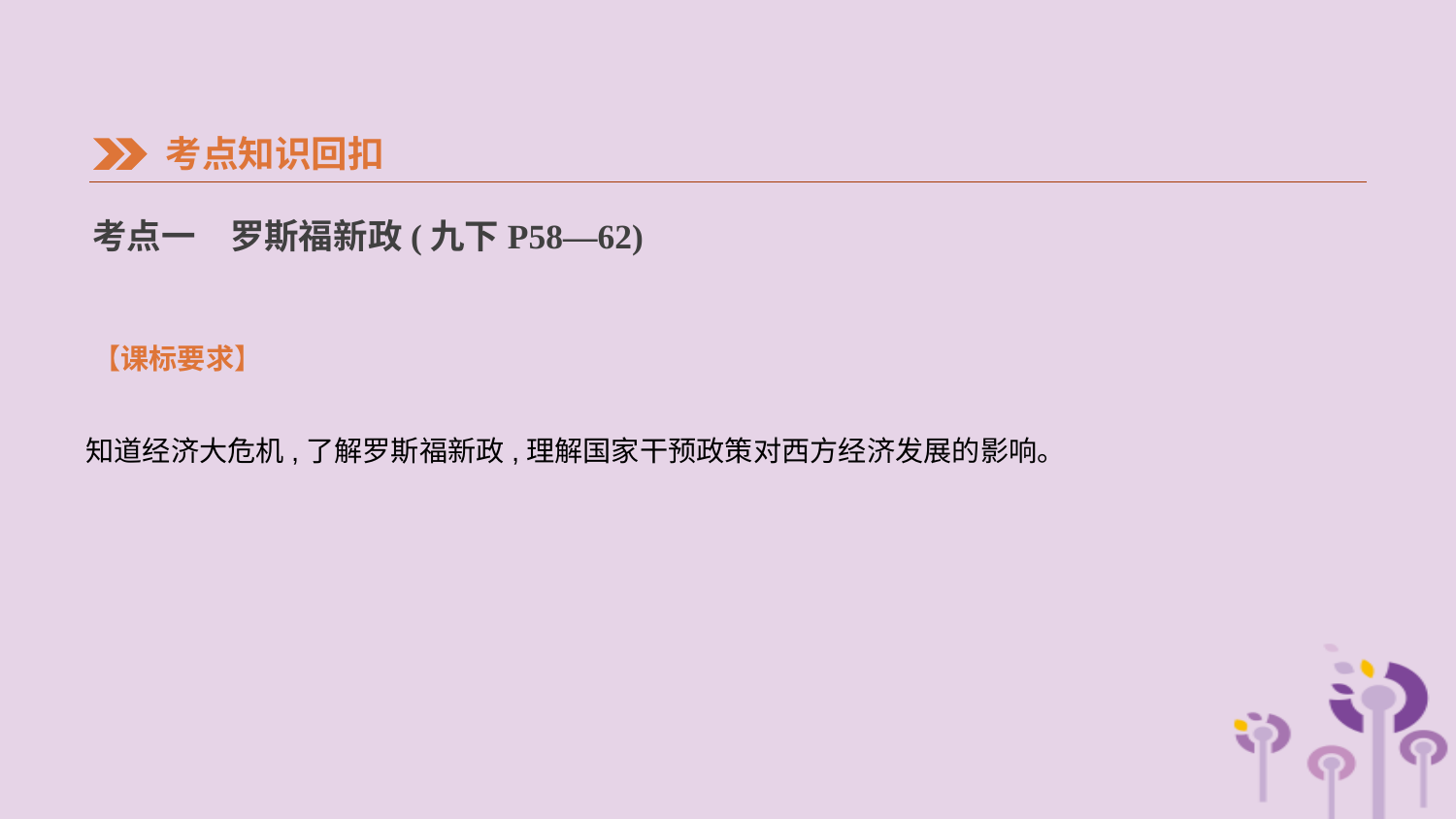

考点知识回扣

考点一　罗斯福新政(九下P58—62)
【课标要求】
知道经济大危机,了解罗斯福新政,理解国家干预政策对西方经济发展的影响。